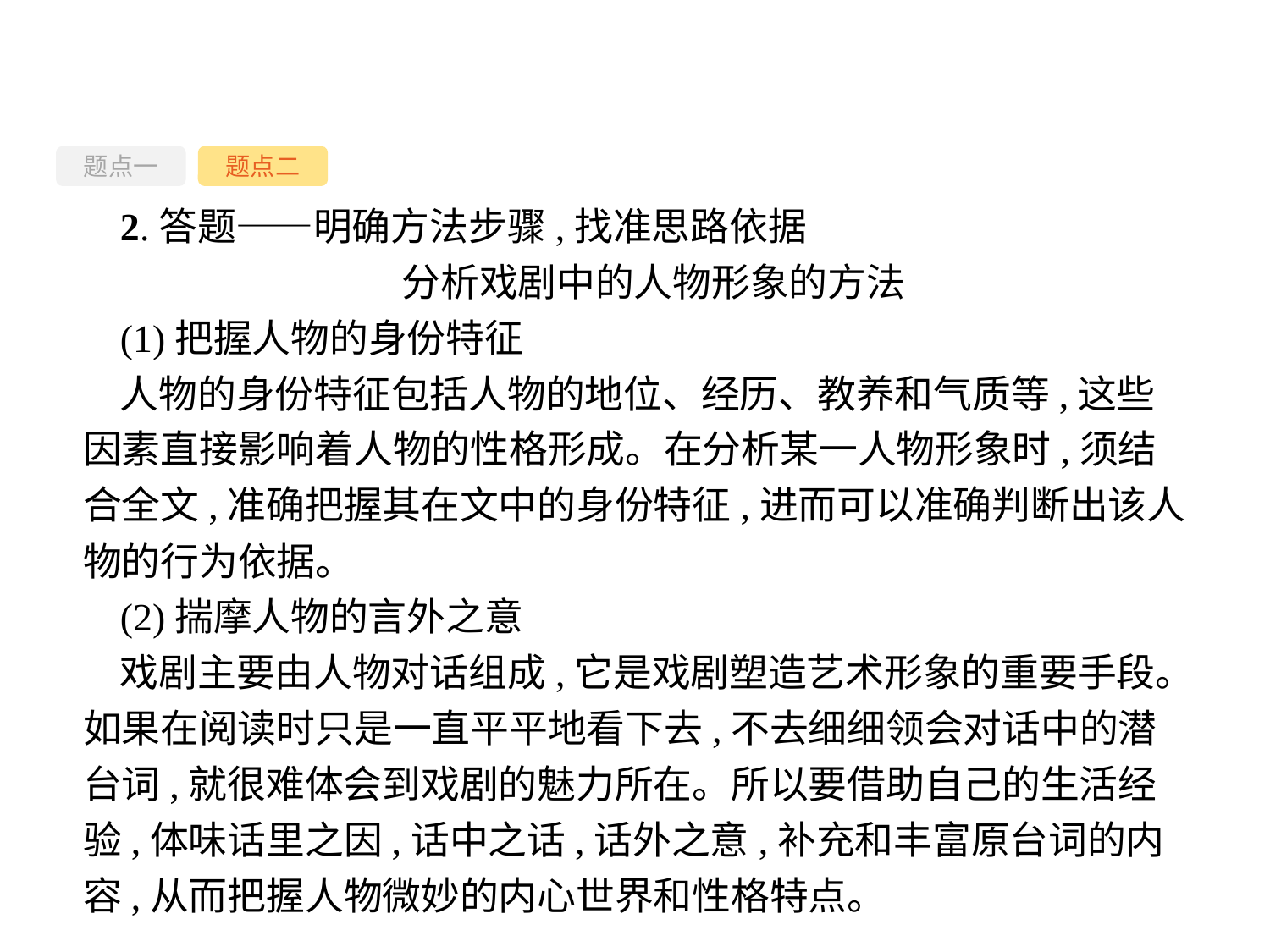

题点一
题点二
2.答题——明确方法步骤,找准思路依据
分析戏剧中的人物形象的方法
(1)把握人物的身份特征
人物的身份特征包括人物的地位、经历、教养和气质等,这些因素直接影响着人物的性格形成。在分析某一人物形象时,须结合全文,准确把握其在文中的身份特征,进而可以准确判断出该人物的行为依据。
(2)揣摩人物的言外之意
戏剧主要由人物对话组成,它是戏剧塑造艺术形象的重要手段。如果在阅读时只是一直平平地看下去,不去细细领会对话中的潜台词,就很难体会到戏剧的魅力所在。所以要借助自己的生活经验,体味话里之因,话中之话,话外之意,补充和丰富原台词的内容,从而把握人物微妙的内心世界和性格特点。
-36-